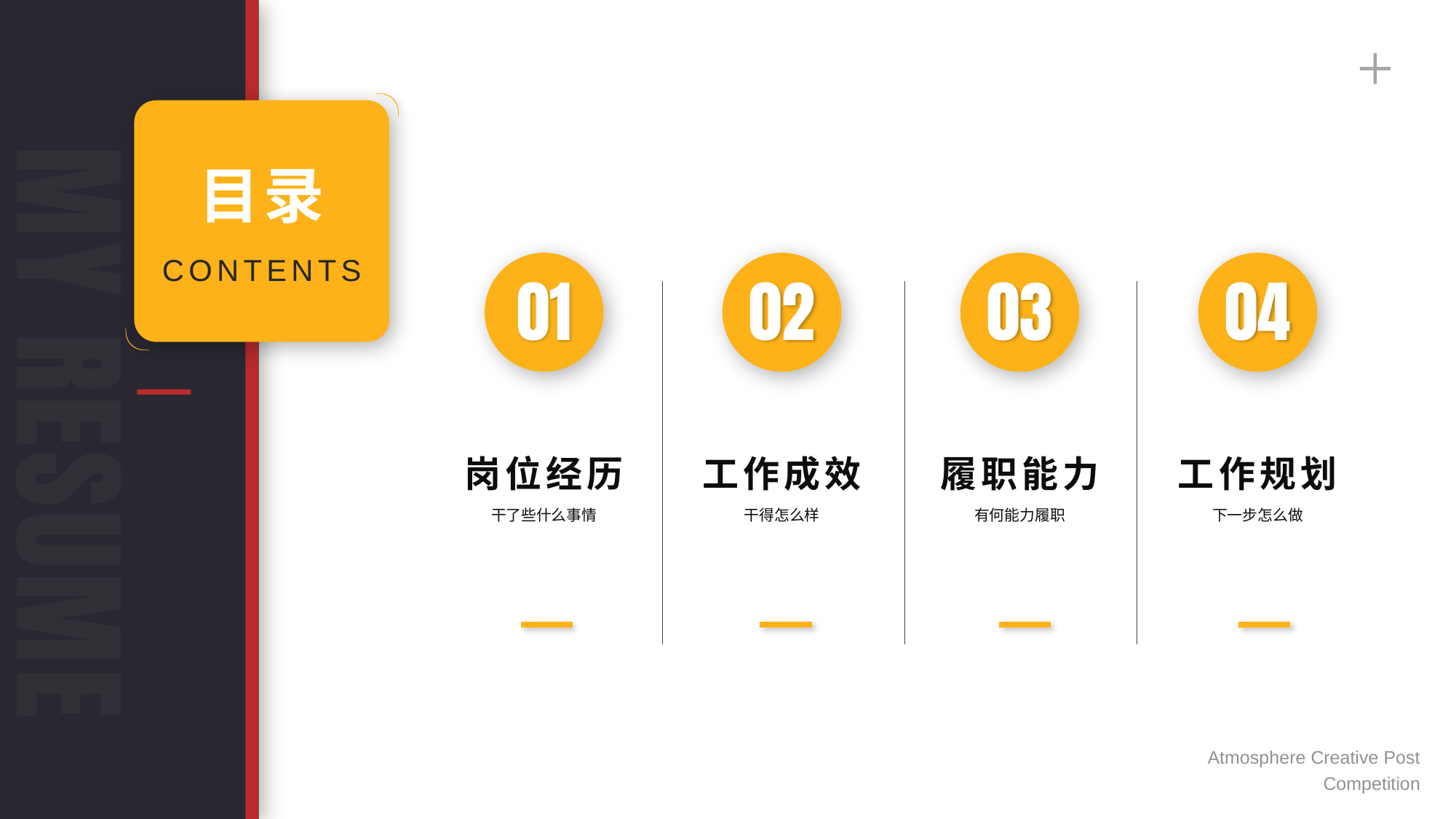

目录
CONTENTS

01
岗位经历
干了些什么事情

02
工作成效
干得怎么样

03
履职能力
有何能力履职

04
工作规划
下一步怎么做

MY RESUME

Atmosphere Creative Post Competition